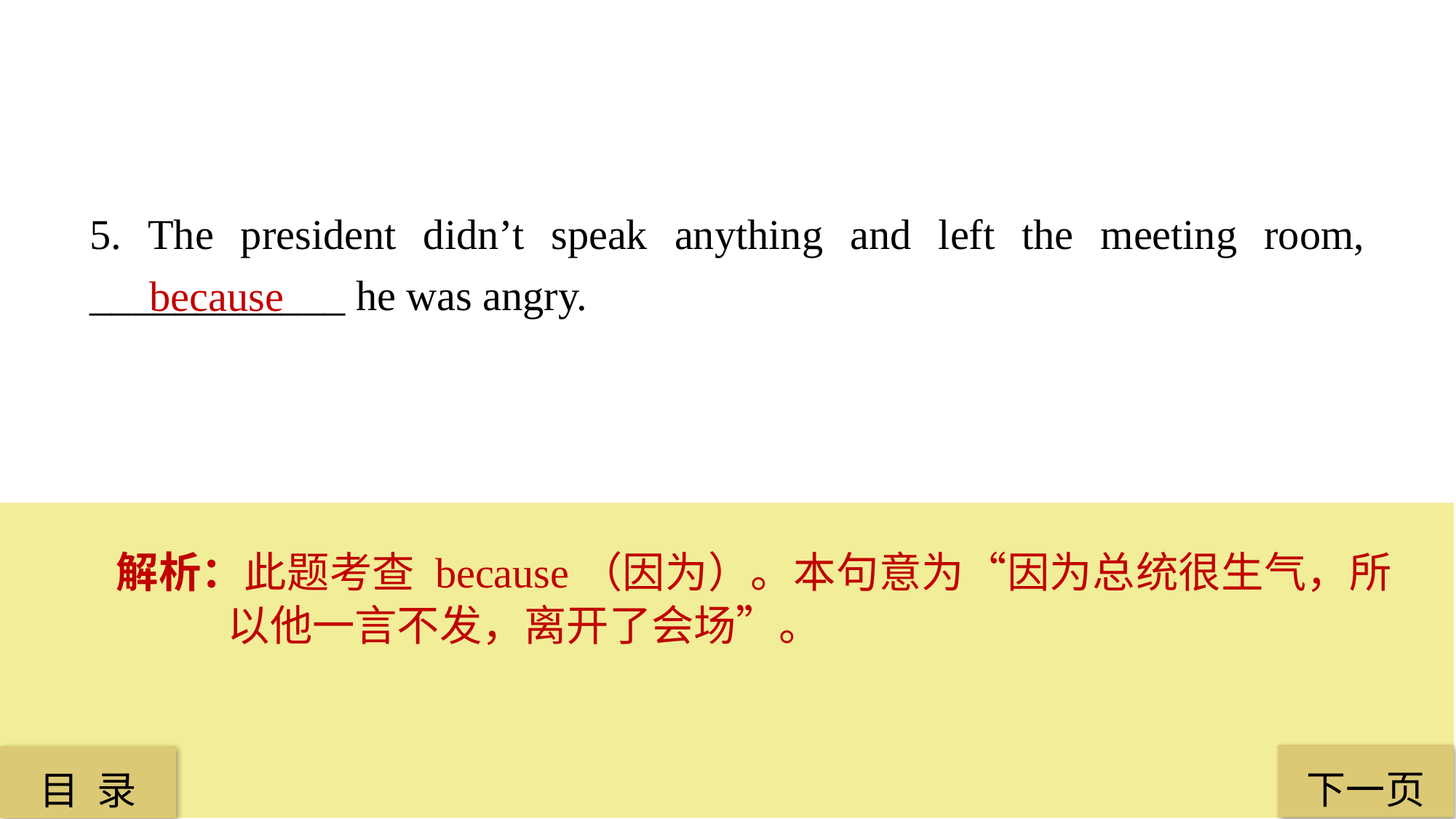

5. The president didn’t speak anything and left the meeting room, ____________ he was angry.
 because
解析：此题考查 because（因为）。本句意为“因为总统很生气，所以他一言不发，离开了会场”。